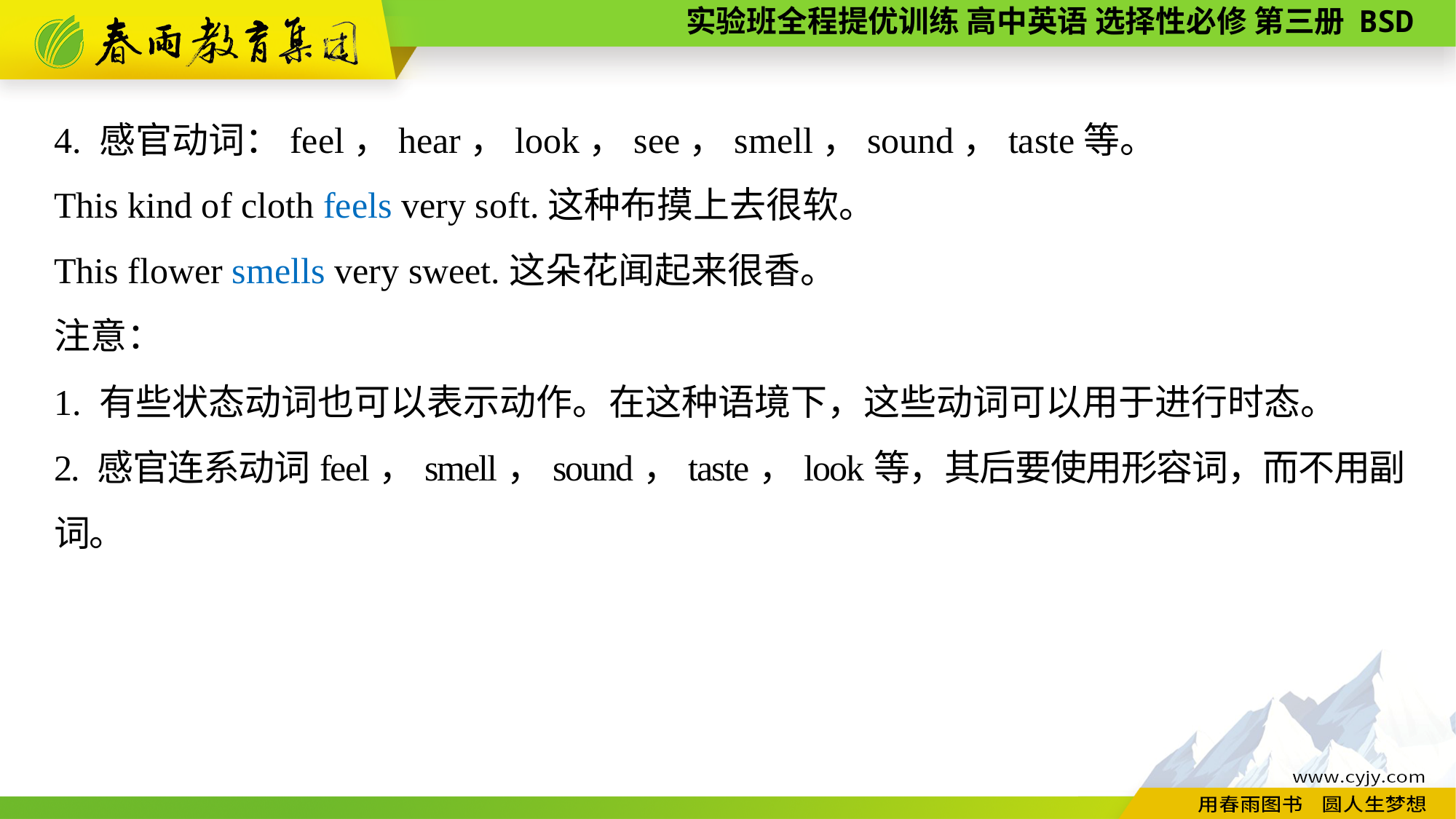

4. 感官动词：feel，hear，look，see，smell，sound，taste等。
This kind of cloth feels very soft.这种布摸上去很软。
This flower smells very sweet.这朵花闻起来很香。
注意：
1. 有些状态动词也可以表示动作。在这种语境下，这些动词可以用于进行时态。
2. 感官连系动词feel，smell，sound，taste，look等，其后要使用形容词，而不用副词。